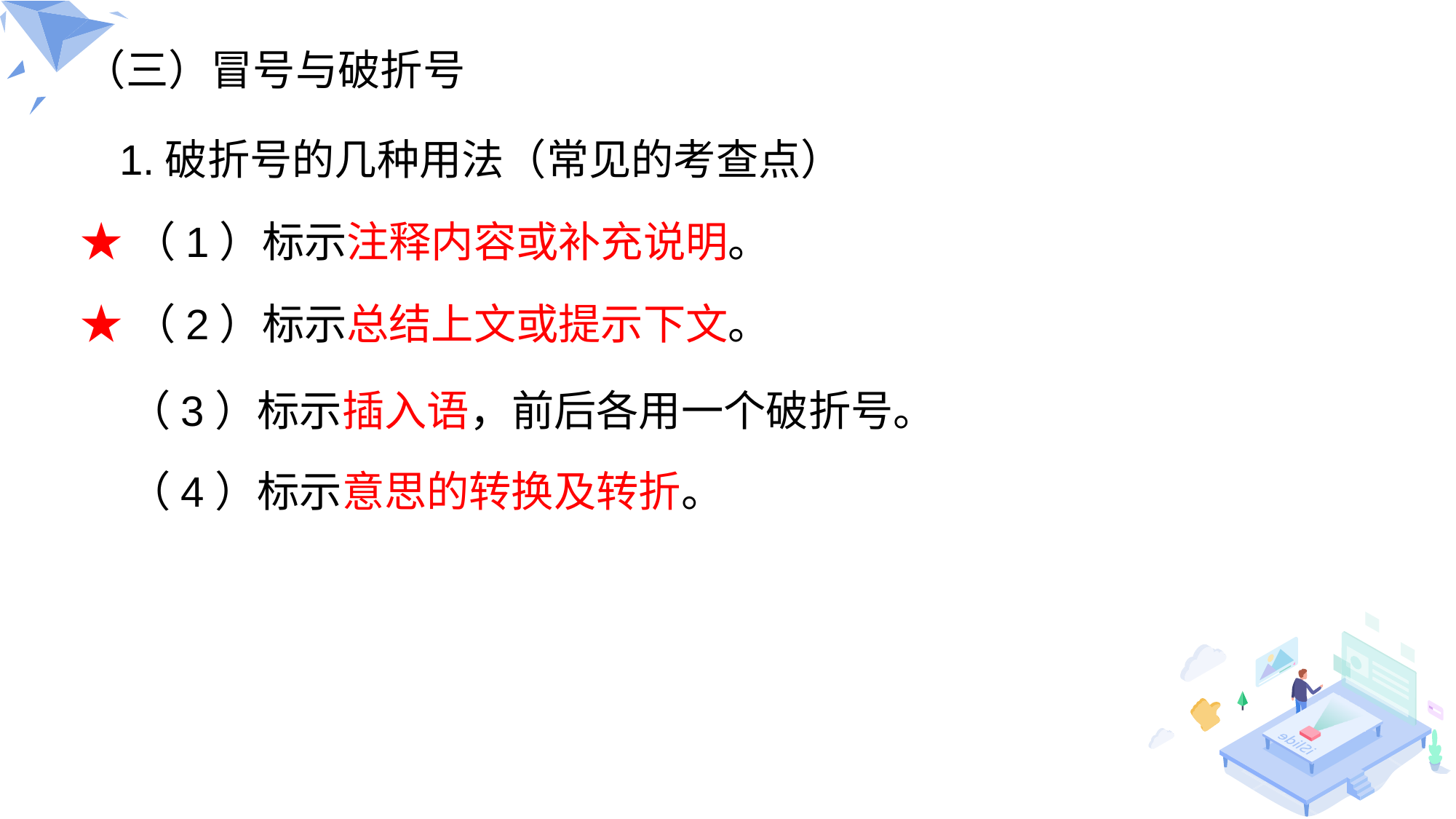

（三）冒号与破折号
1.破折号的几种用法（常见的考查点）
★（1）标示注释内容或补充说明。
★（2）标示总结上文或提示下文。
（3）标示插入语，前后各用一个破折号。
（4）标示意思的转换及转折。